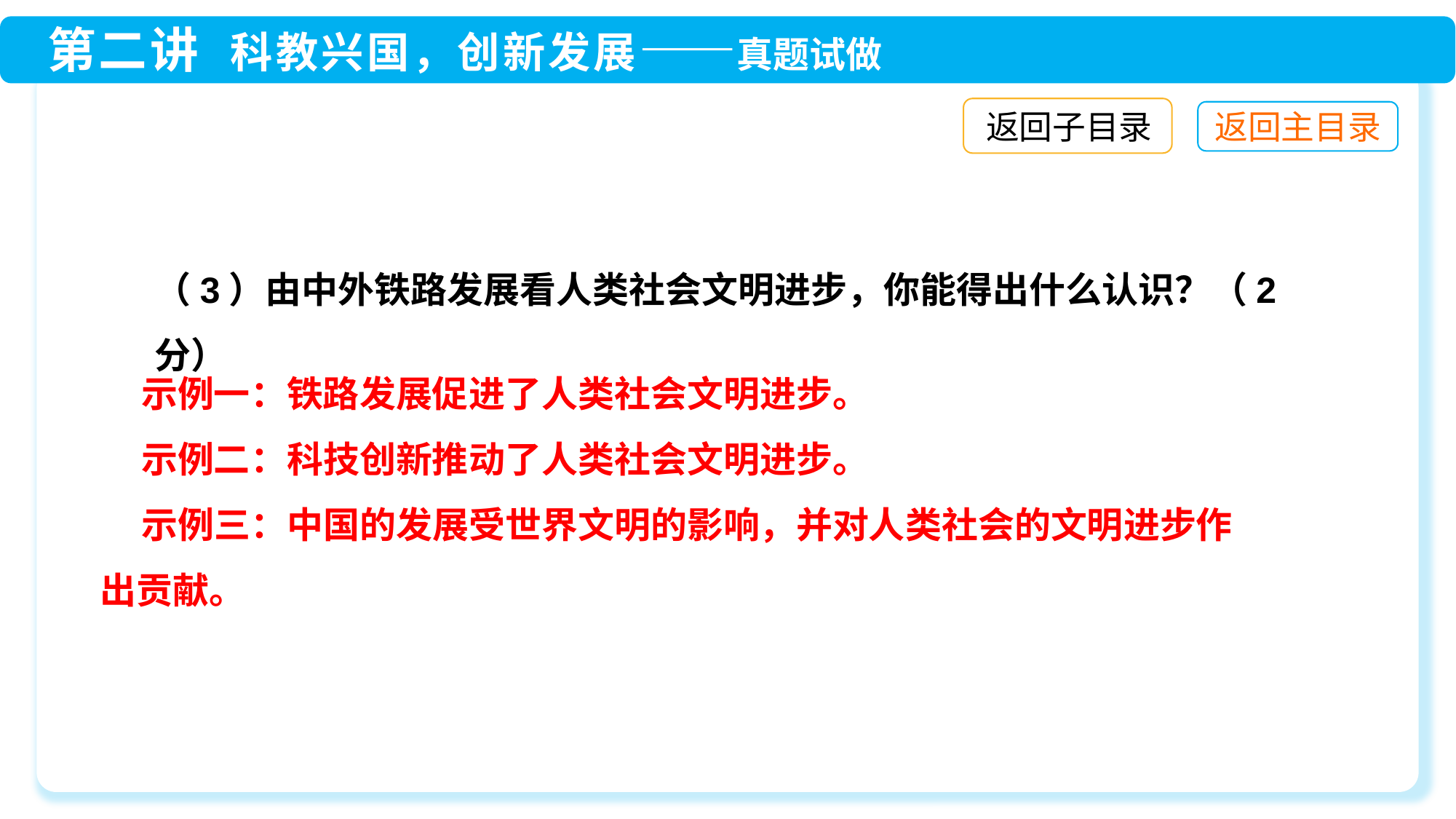

返回子目录

（3）由中外铁路发展看人类社会文明进步，你能得出什么认识？（2分）
    示例一：铁路发展促进了人类社会文明进步。
    示例二：科技创新推动了人类社会文明进步。
    示例三：中国的发展受世界文明的影响，并对人类社会的文明进步作出贡献。